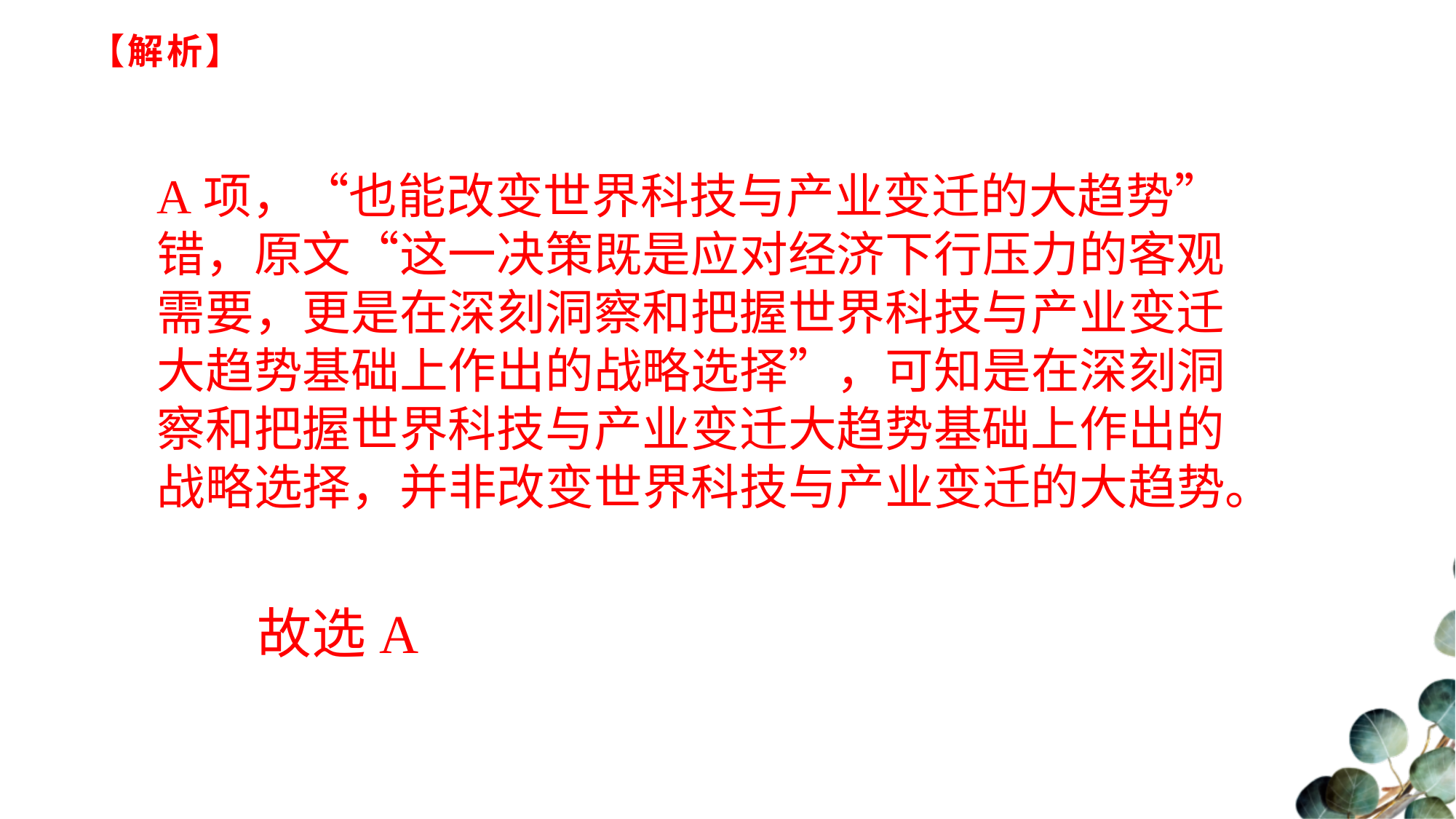

# 【解析】
A项，“也能改变世界科技与产业变迁的大趋势”错，原文“这一决策既是应对经济下行压力的客观需要，更是在深刻洞察和把握世界科技与产业变迁大趋势基础上作出的战略选择”，可知是在深刻洞察和把握世界科技与产业变迁大趋势基础上作出的战略选择，并非改变世界科技与产业变迁的大趋势。
故选A